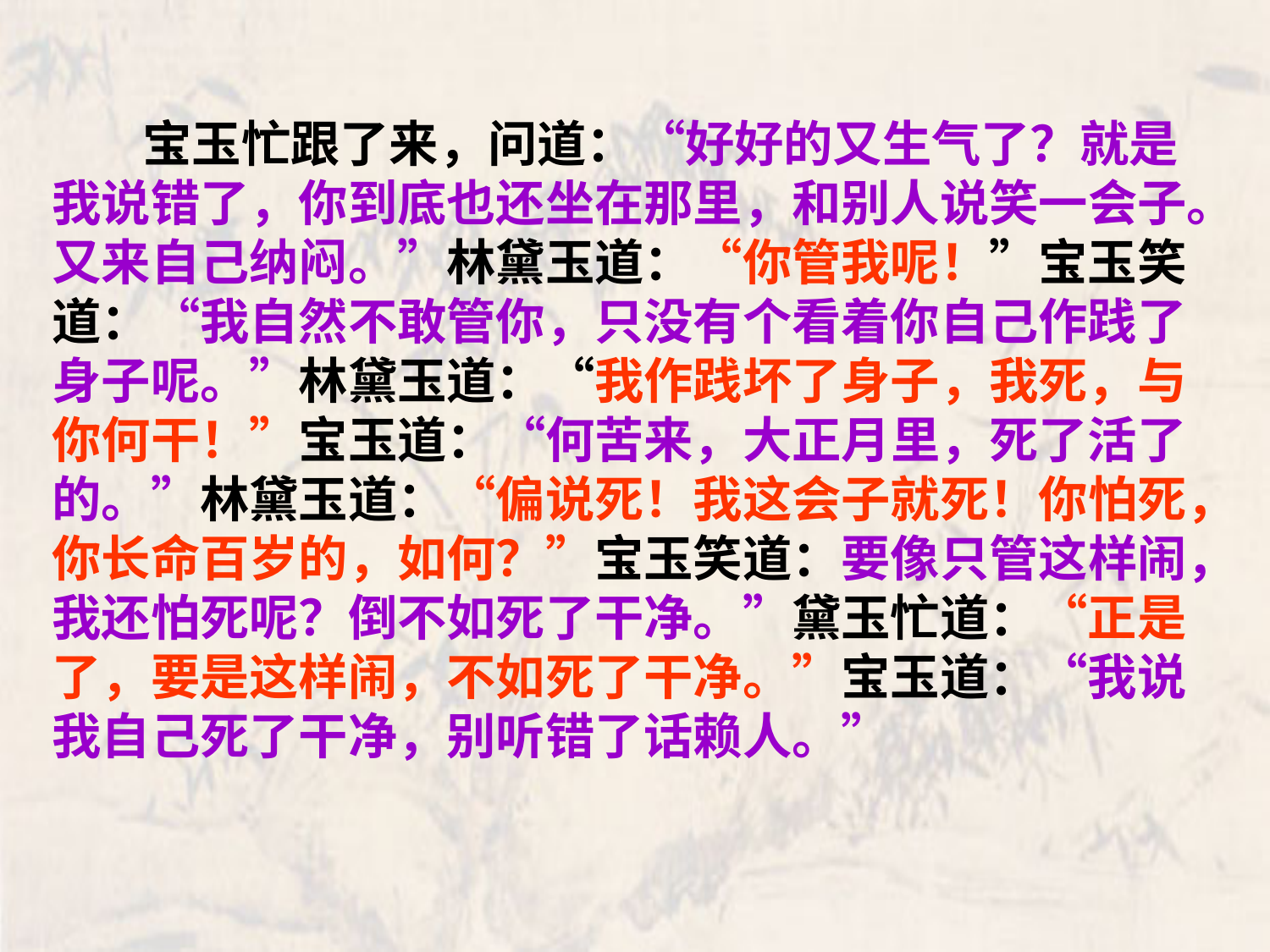

宝玉忙跟了来，问道：“好好的又生气了？就是我说错了，你到底也还坐在那里，和别人说笑一会子。又来自己纳闷。”林黛玉道：“你管我呢！”宝玉笑道：“我自然不敢管你，只没有个看着你自己作践了身子呢。”林黛玉道：“我作践坏了身子，我死，与你何干！”宝玉道：“何苦来，大正月里，死了活了的。”林黛玉道：“偏说死！我这会子就死！你怕死，你长命百岁的，如何？”宝玉笑道：要像只管这样闹，我还怕死呢？倒不如死了干净。”黛玉忙道：“正是了，要是这样闹，不如死了干净。”宝玉道：“我说我自己死了干净，别听错了话赖人。”